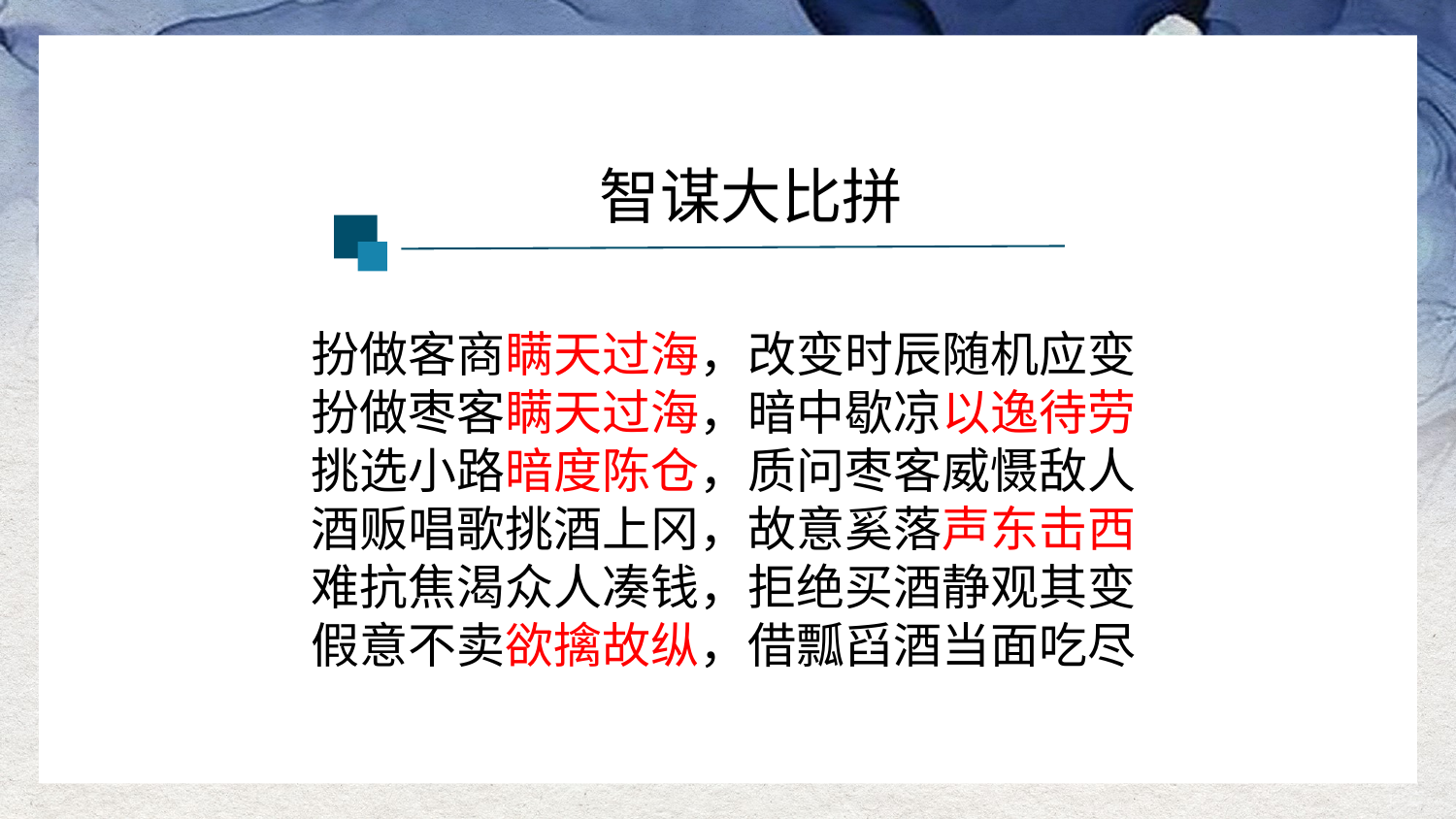

智谋大比拼

扮做客商瞒天过海，改变时辰随机应变
扮做枣客瞒天过海，暗中歇凉以逸待劳
挑选小路暗度陈仓，质问枣客威慑敌人
酒贩唱歌挑酒上冈，故意奚落声东击西
难抗焦渴众人凑钱，拒绝买酒静观其变
假意不卖欲擒故纵，借瓢舀酒当面吃尽